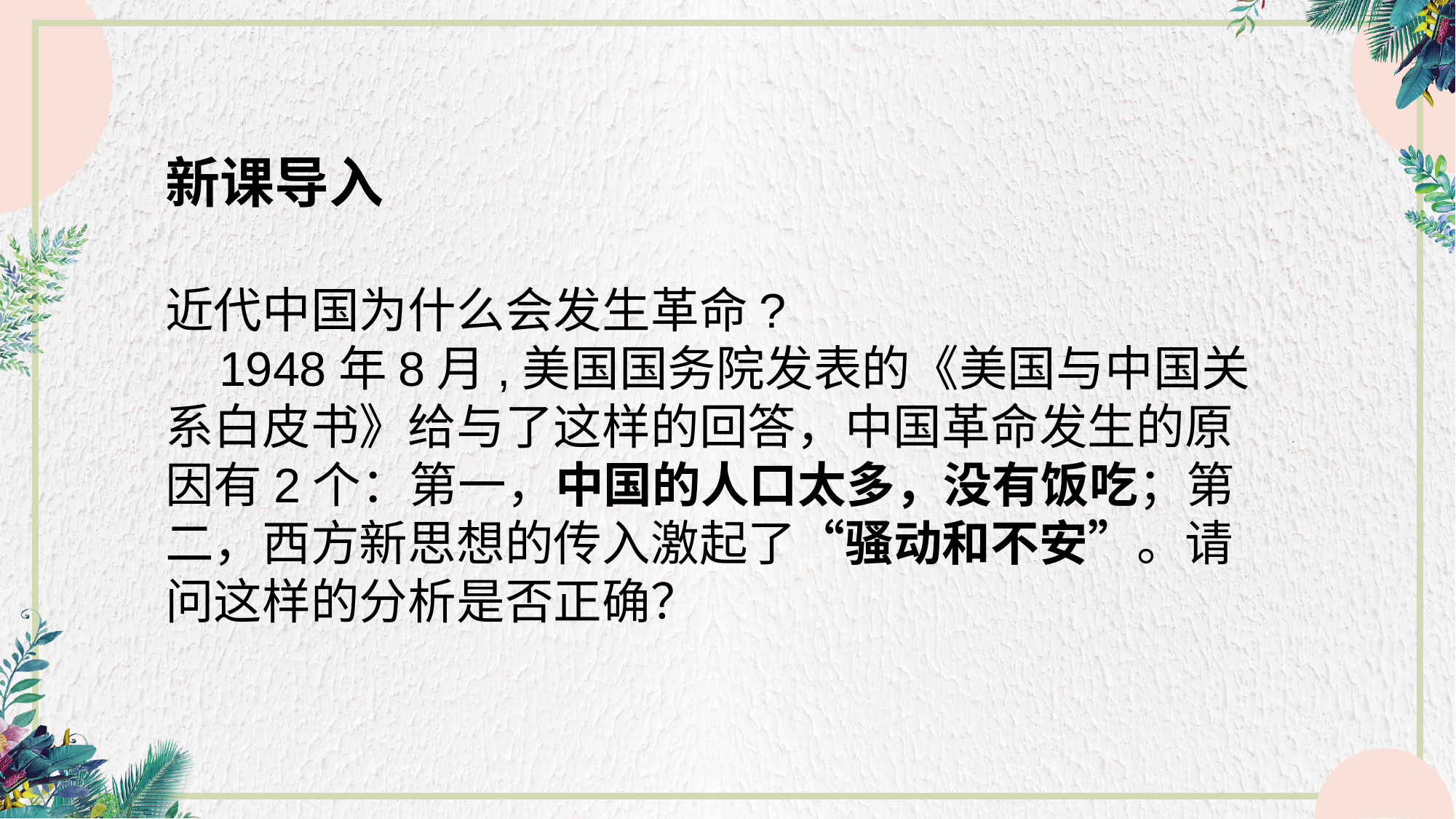

新课导入

近代中国为什么会发生革命?
    1948年8月,美国国务院发表的《美国与中国关系白皮书》给与了这样的回答，中国革命发生的原因有2个：第一，中国的人口太多，没有饭吃；第二，西方新思想的传入激起了“骚动和不安”。请问这样的分析是否正确？